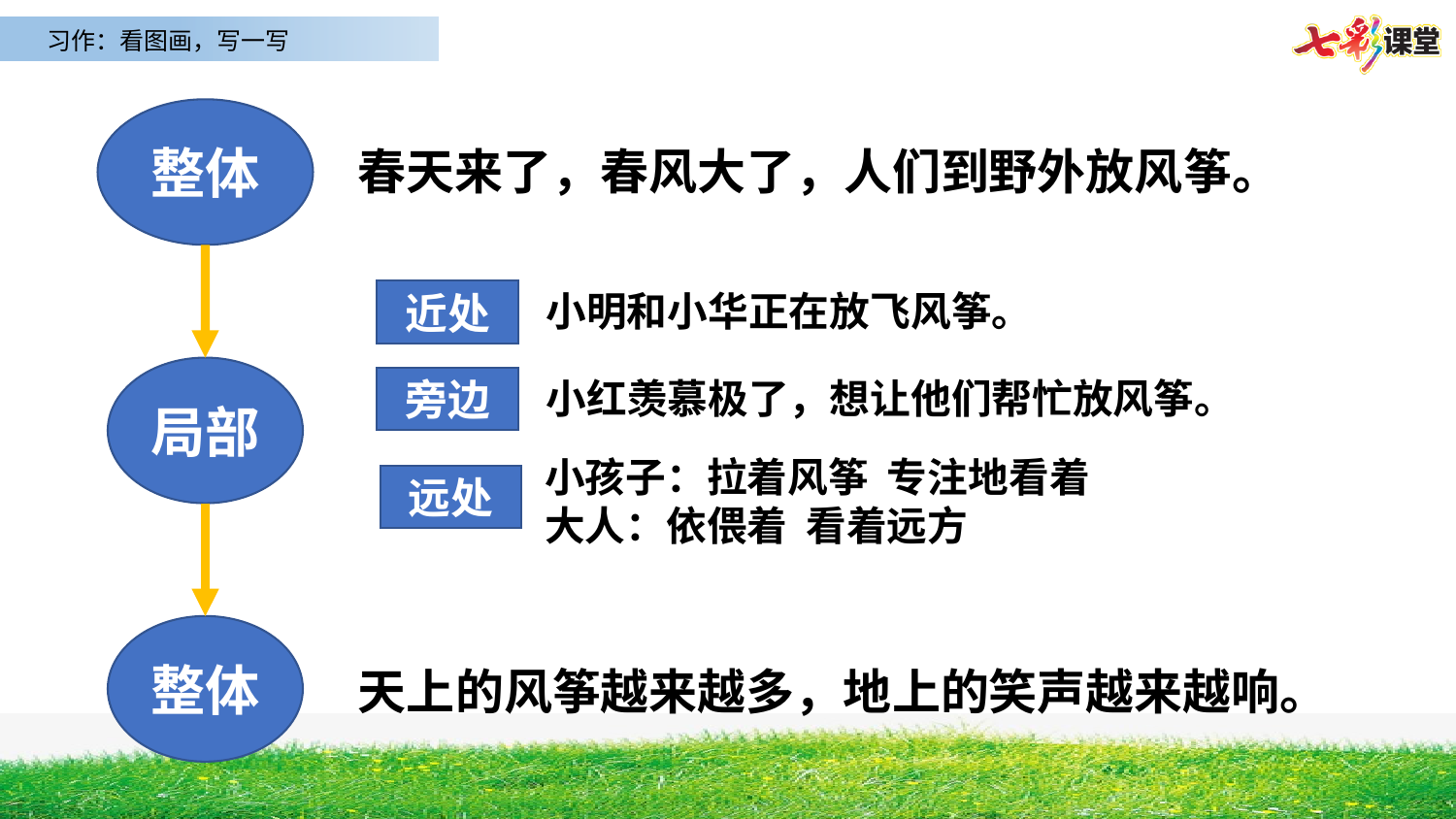

整体
春天来了，春风大了，人们到野外放风筝。
近处
小明和小华正在放飞风筝。
局部
旁边
小红羡慕极了，想让他们帮忙放风筝。
小孩子：拉着风筝  专注地看着
大人：依偎着  看着远方
远处
整体
天上的风筝越来越多，地上的笑声越来越响。